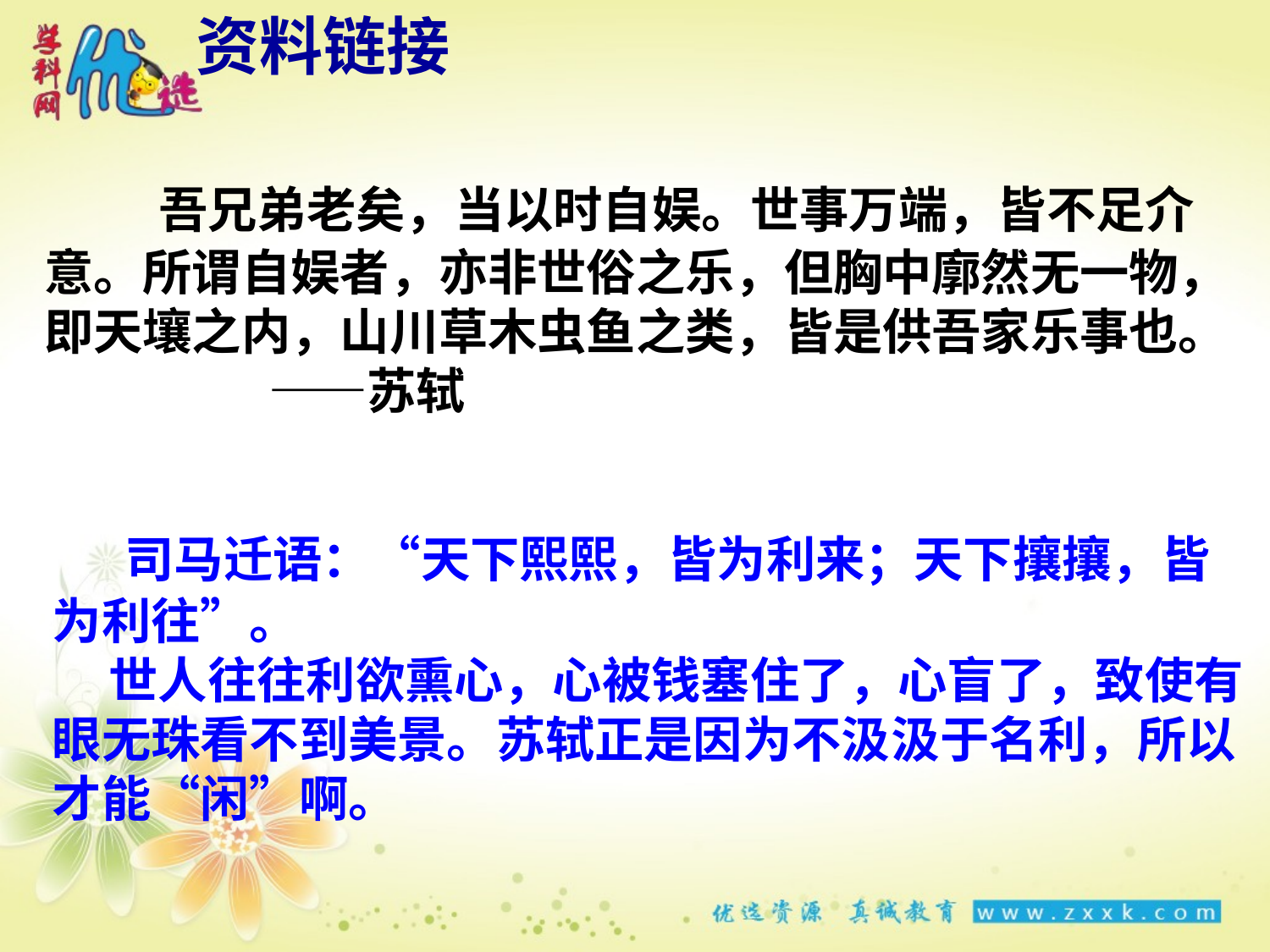

资料链接
       吾兄弟老矣，当以时自娱。世事万端，皆不足介意。所谓自娱者，亦非世俗之乐，但胸中廓然无一物，即天壤之内，山川草木虫鱼之类，皆是供吾家乐事也。                     ——苏轼
    司马迁语：“天下熙熙，皆为利来；天下攘攘，皆为利往”。
    世人往往利欲熏心，心被钱塞住了，心盲了，致使有眼无珠看不到美景。苏轼正是因为不汲汲于名利，所以才能“闲”啊。